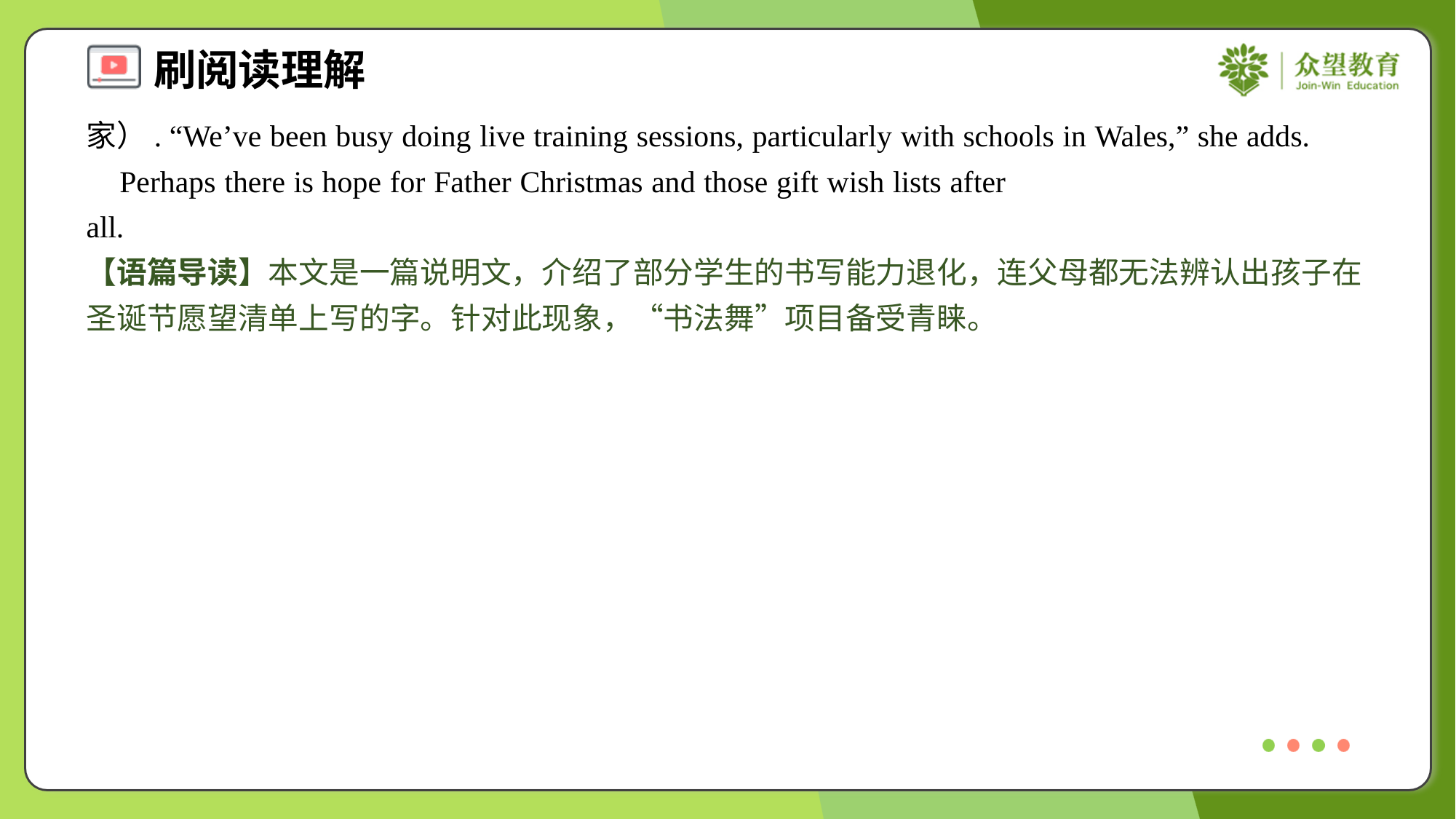

家）. “We’ve been busy doing live training sessions, particularly with schools in Wales,” she adds.
    Perhaps there is hope for Father Christmas and those gift wish lists after all.#1.9
【语篇导读】本文是一篇说明文，介绍了部分学生的书写能力退化，连父母都无法辨认出孩子在圣诞节愿望清单上写的字。针对此现象，“书法舞”项目备受青睐。